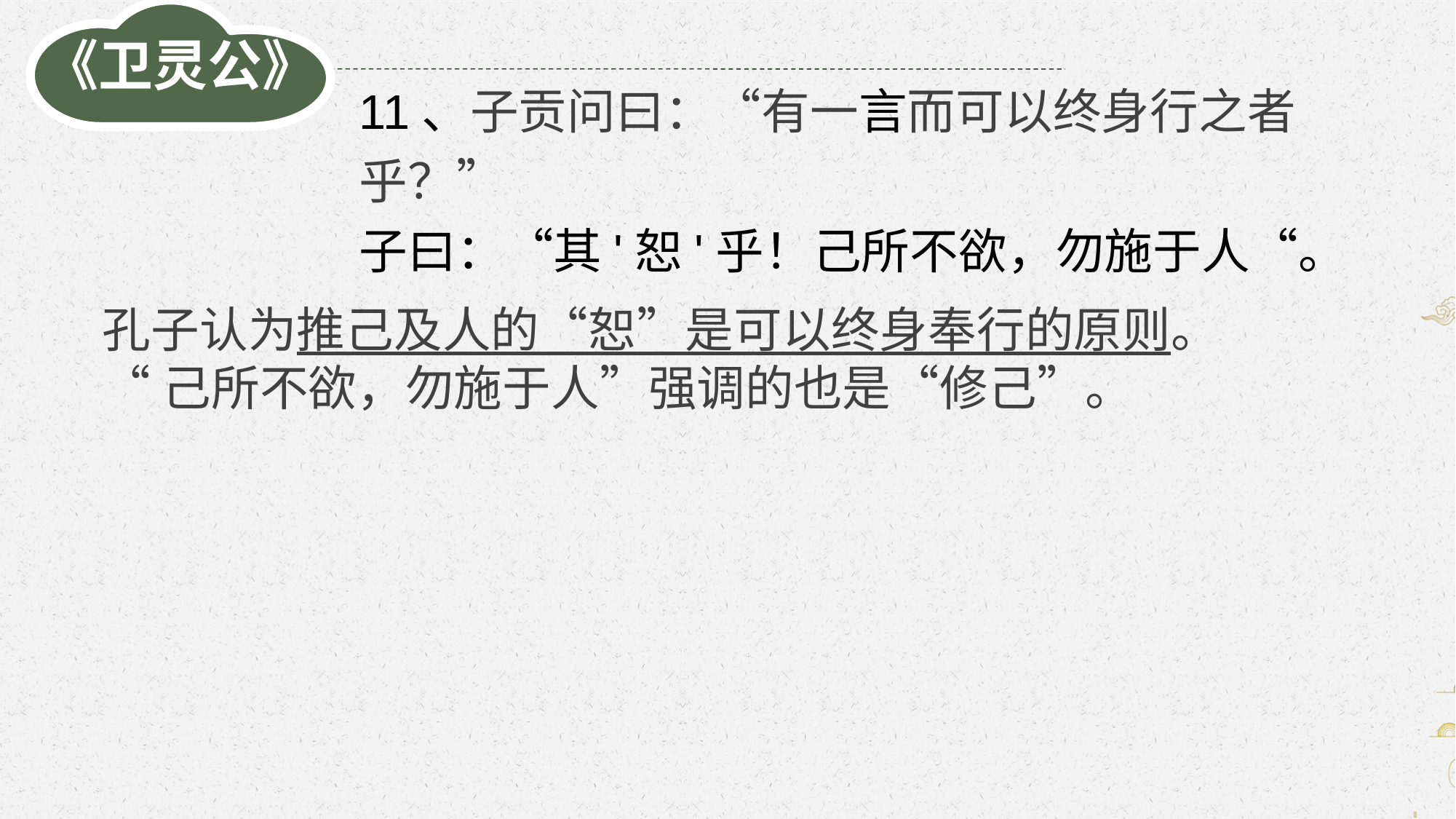

《卫灵公》
11、子贡问曰：“有一言而可以终身行之者乎？”
子曰：“其'恕'乎！己所不欲，勿施于人“。
孔子认为推己及人的“恕”是可以终身奉行的原则。
“己所不欲，勿施于人”强调的也是“修己”。